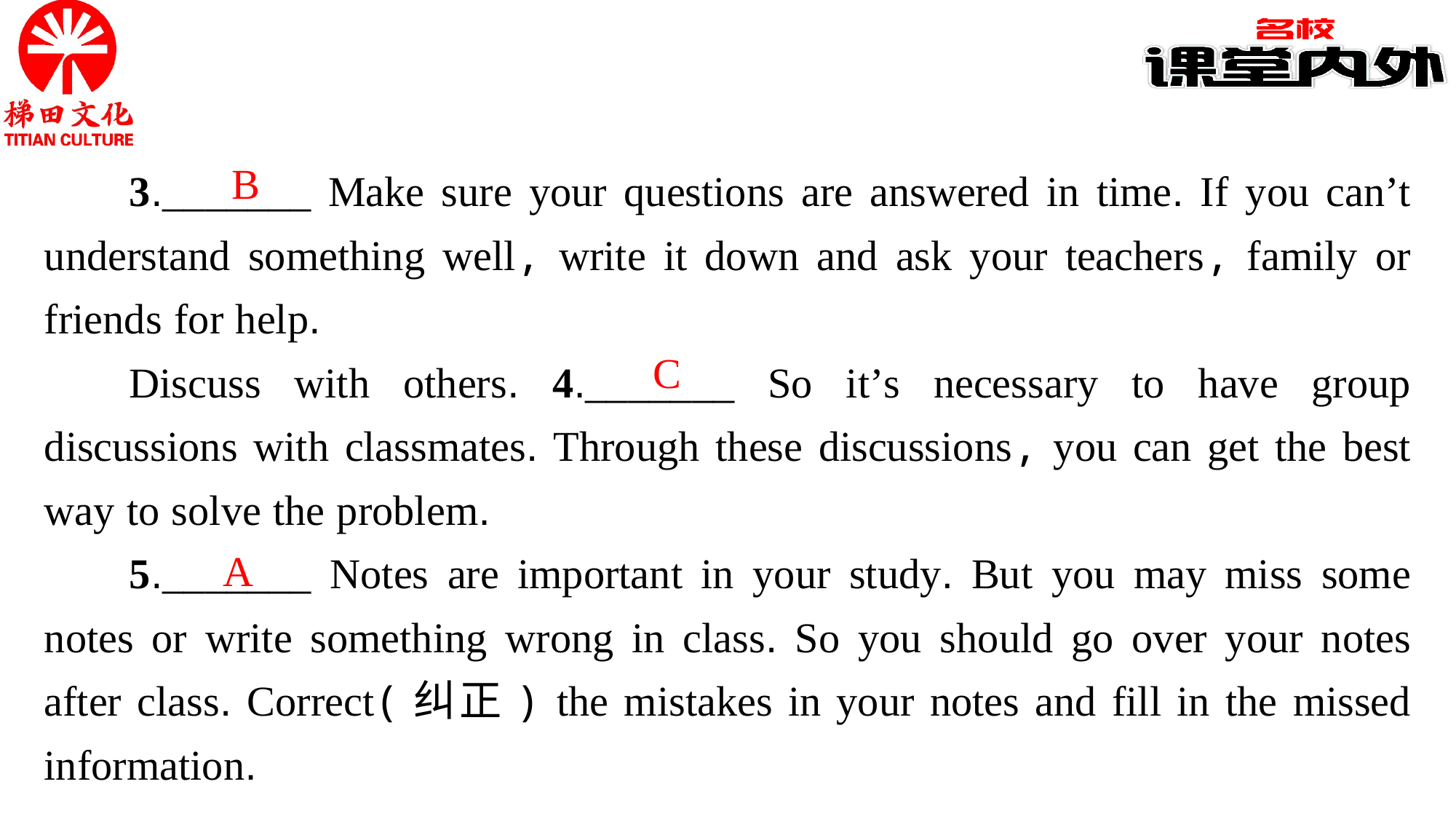

3._______ Make sure your questions are answered in time. If you can’t understand something well, write it down and ask your teachers, family or friends for help.
Discuss with others. 4._______ So it’s necessary to have group discussions with classmates. Through these discussions, you can get the best way to solve the problem.
5._______ Notes are important in your study. But you may miss some notes or write something wrong in class. So you should go over your notes after class. Correct(纠正) the mistakes in your notes and fill in the missed information.
B
C
A